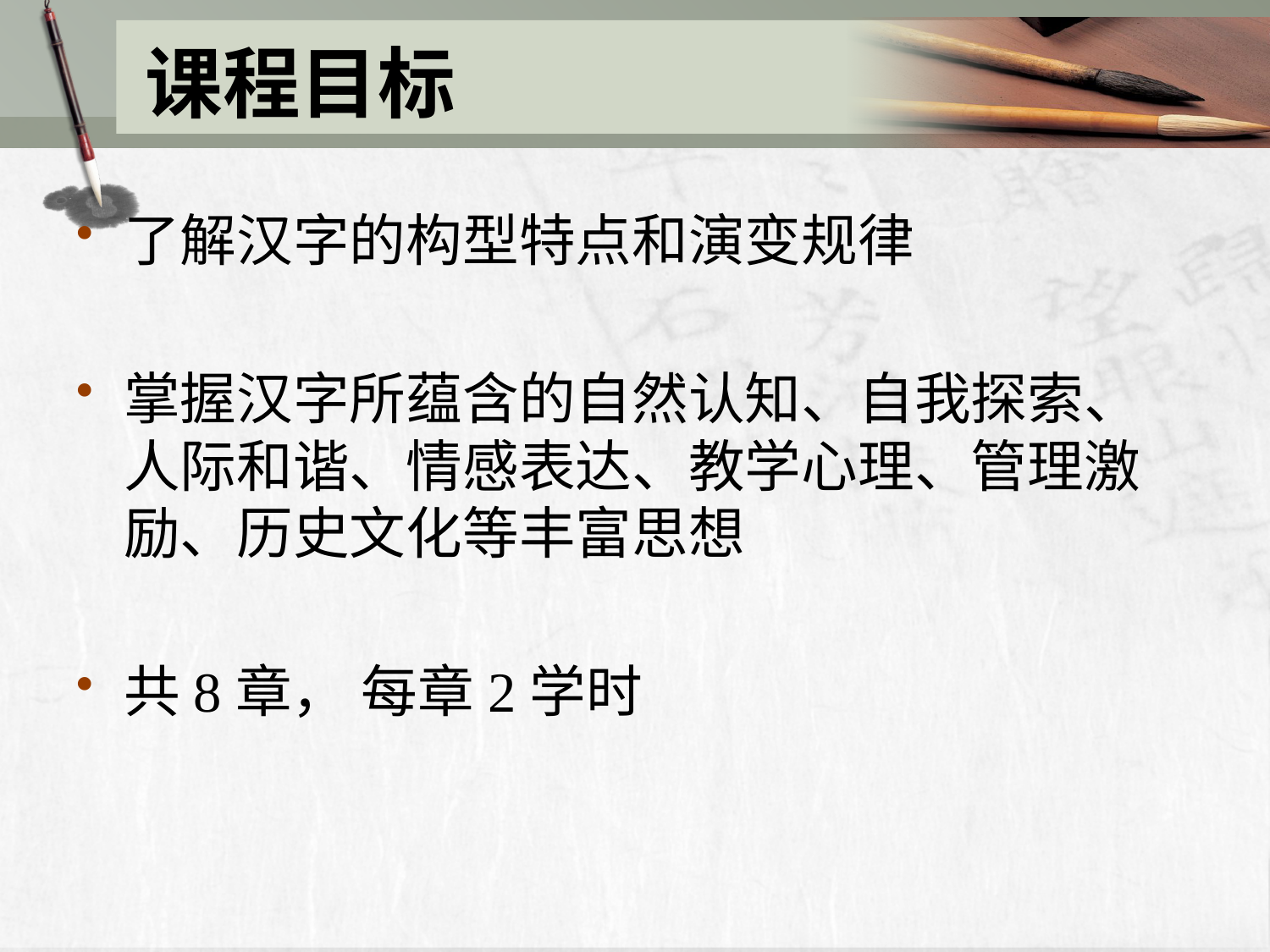

# 课程目标
了解汉字的构型特点和演变规律

掌握汉字所蕴含的自然认知、自我探索、人际和谐、情感表达、教学心理、管理激励、历史文化等丰富思想

共8章， 每章2学时